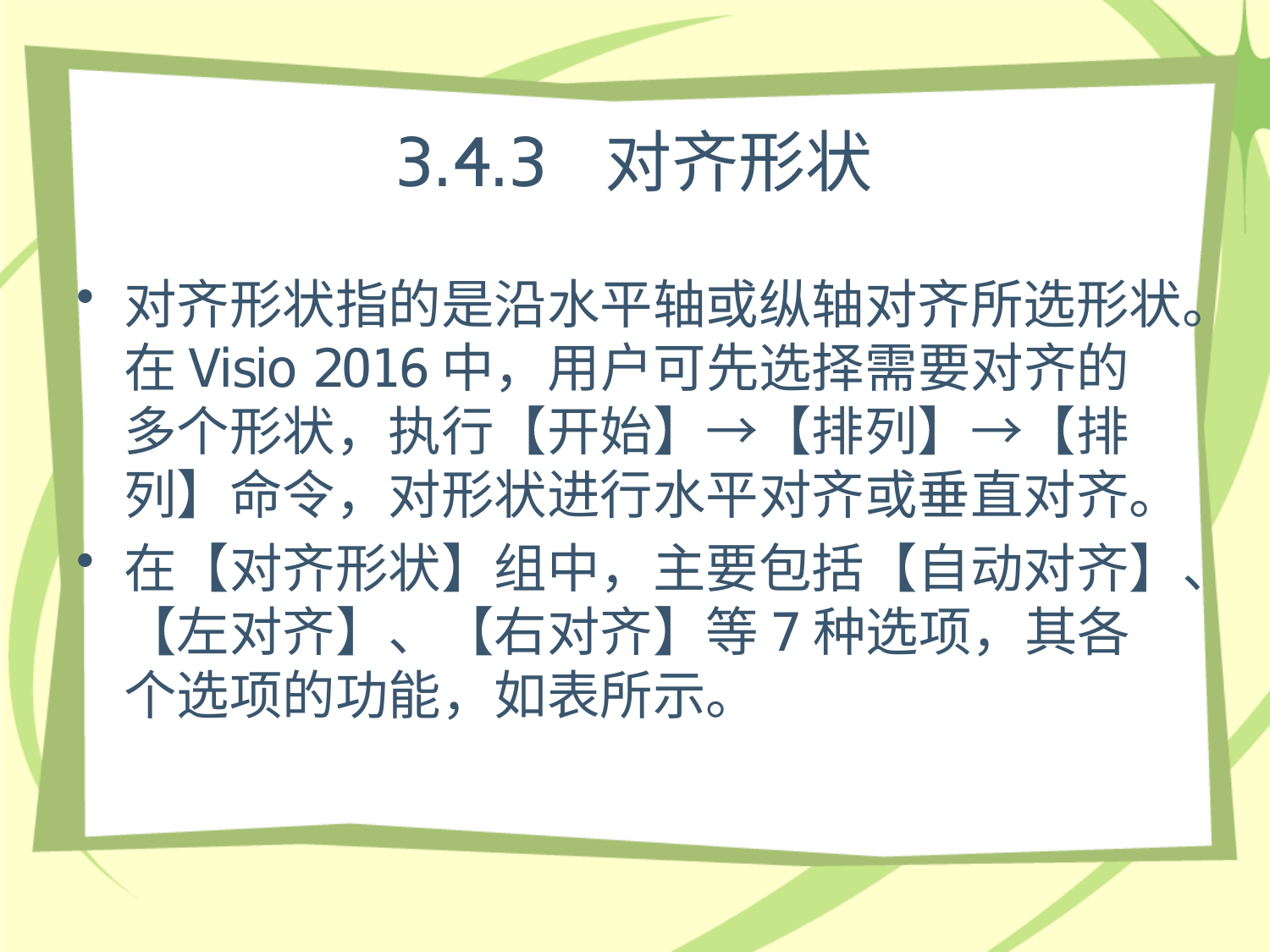

# 3.4.3  对齐形状
对齐形状指的是沿水平轴或纵轴对齐所选形状。在Visio 2016中，用户可先选择需要对齐的多个形状，执行【开始】→【排列】→【排列】命令，对形状进行水平对齐或垂直对齐。
在【对齐形状】组中，主要包括【自动对齐】、【左对齐】、【右对齐】等7种选项，其各个选项的功能，如表所示。